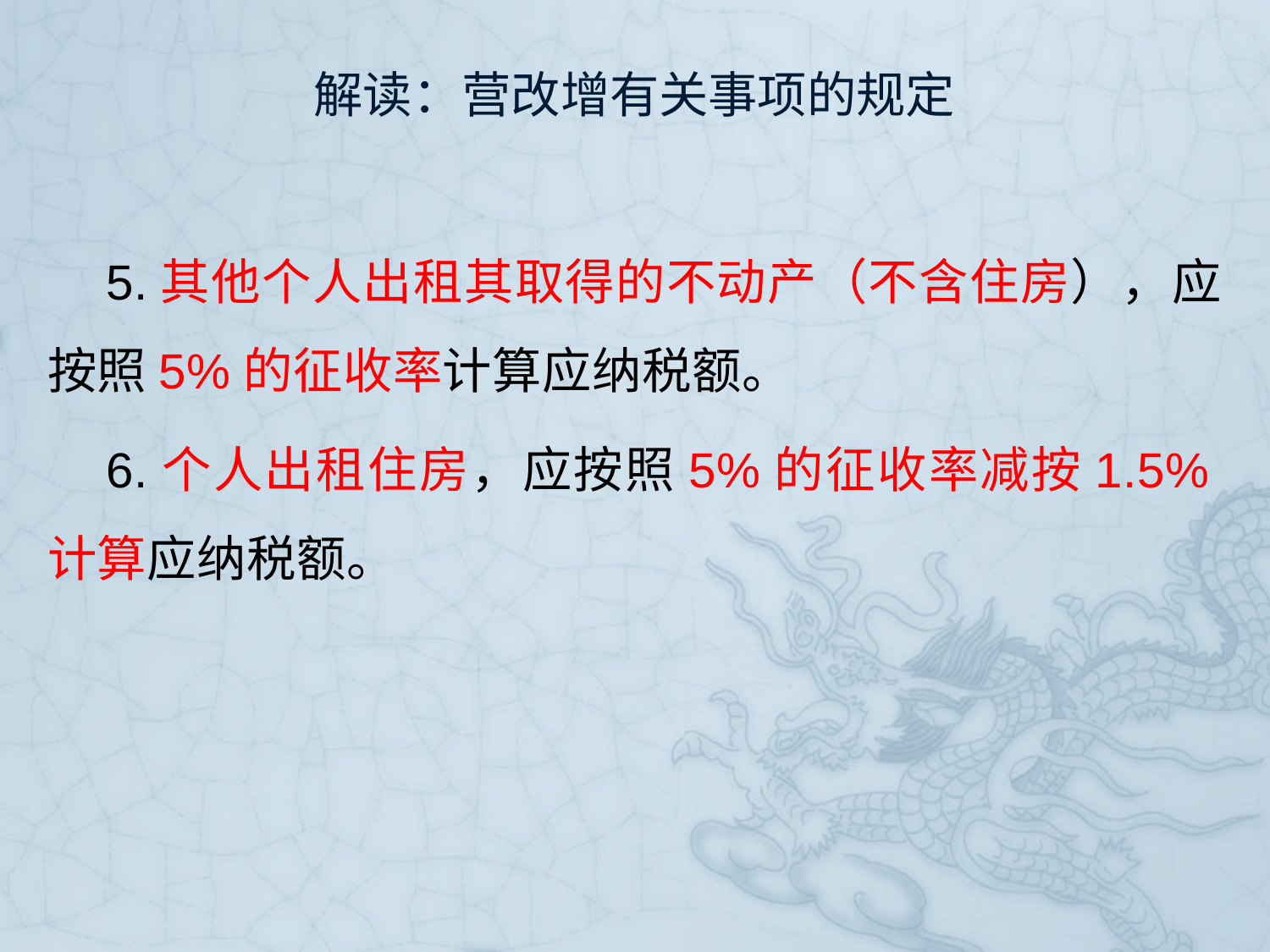

# 解读：营改增有关事项的规定

5.其他个人出租其取得的不动产（不含住房），应按照5%的征收率计算应纳税额。
6.个人出租住房，应按照5%的征收率减按1.5%计算应纳税额。